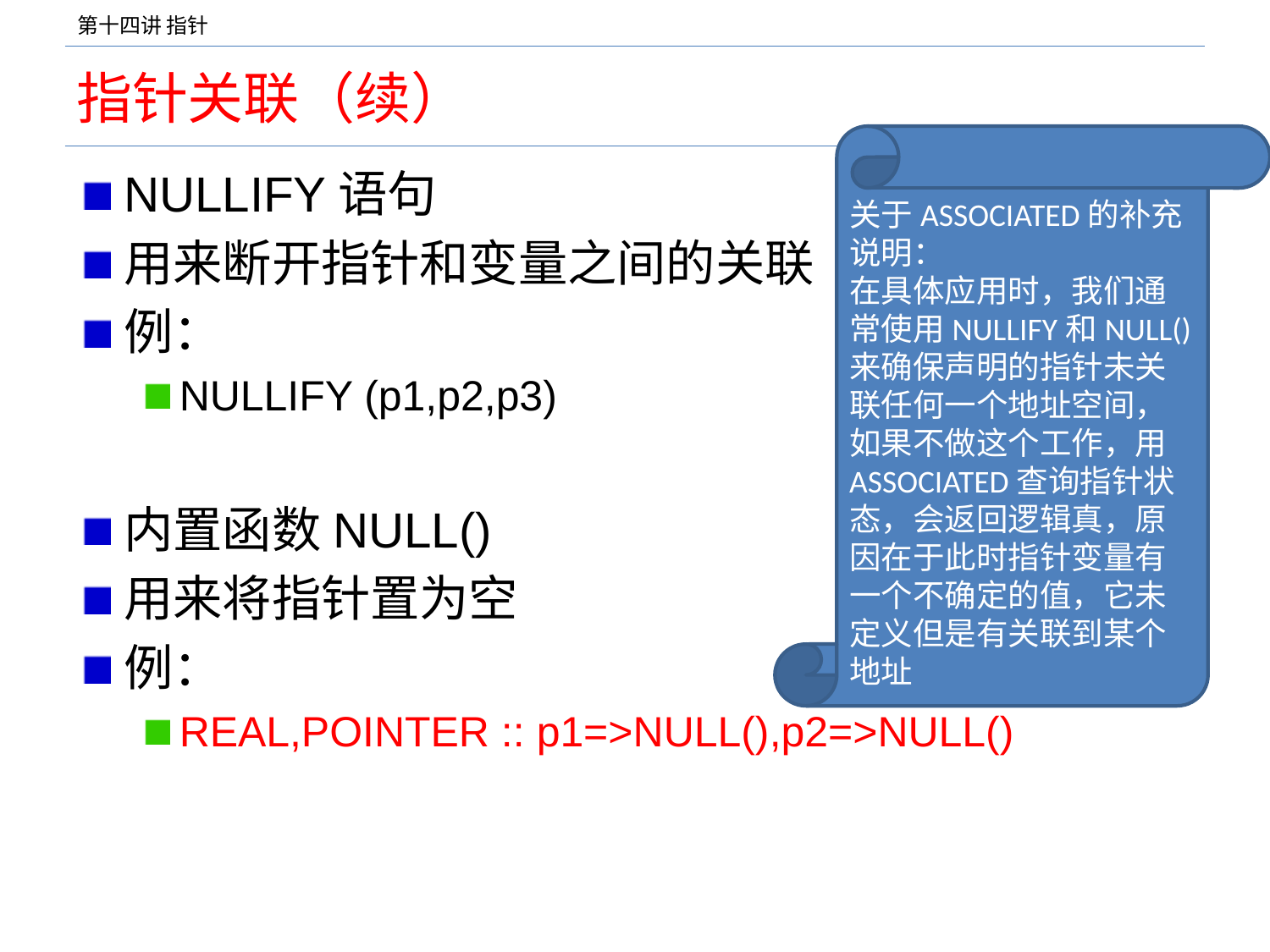

# 指针关联（续）
关于ASSOCIATED的补充说明：
在具体应用时，我们通常使用NULLIFY和NULL()来确保声明的指针未关联任何一个地址空间，如果不做这个工作，用ASSOCIATED查询指针状态，会返回逻辑真，原因在于此时指针变量有一个不确定的值，它未定义但是有关联到某个地址
NULLIFY语句
用来断开指针和变量之间的关联
例：
NULLIFY (p1,p2,p3)

内置函数NULL()
用来将指针置为空
例：
REAL,POINTER :: p1=>NULL(),p2=>NULL()